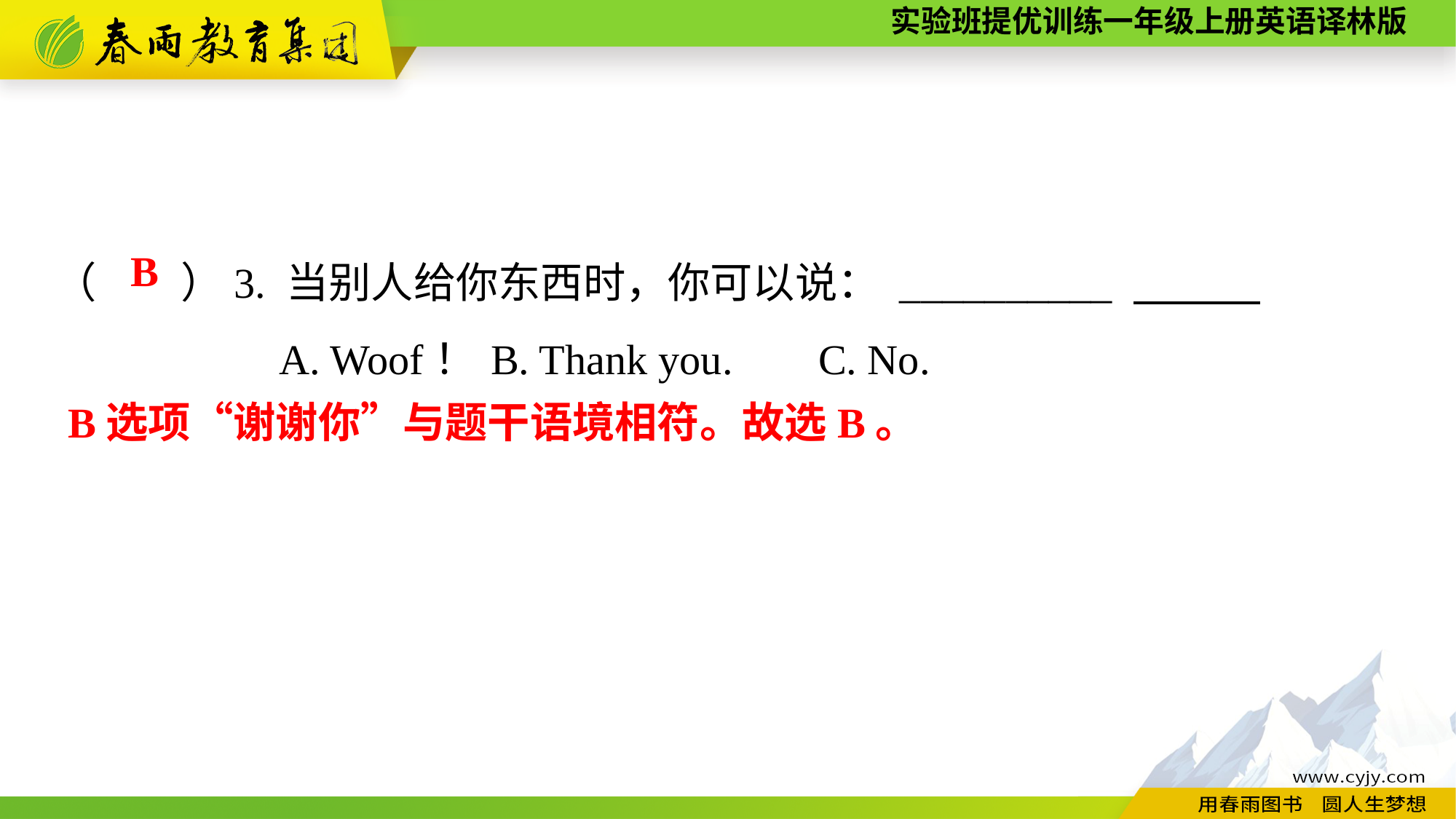

（　　）3. 当别人给你东西时，你可以说： __________
A. Woof！	B. Thank you.	C. No.
B
B选项“谢谢你”与题干语境相符。故选B。